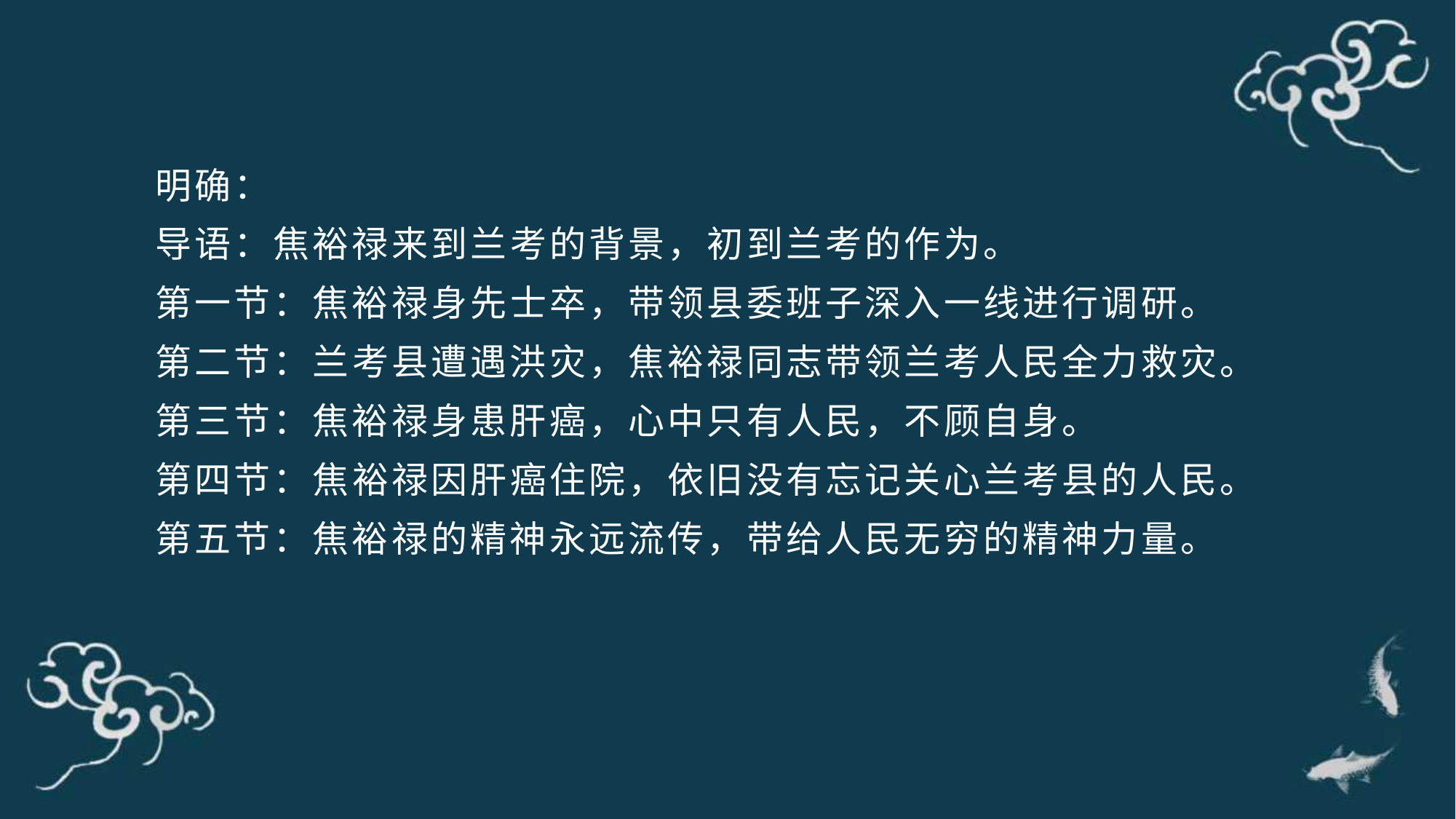

明确：
导语：焦裕禄来到兰考的背景，初到兰考的作为。
第一节：焦裕禄身先士卒，带领县委班子深入一线进行调研。
第二节：兰考县遭遇洪灾，焦裕禄同志带领兰考人民全力救灾。
第三节：焦裕禄身患肝癌，心中只有人民，不顾自身。
第四节：焦裕禄因肝癌住院，依旧没有忘记关心兰考县的人民。
第五节：焦裕禄的精神永远流传，带给人民无穷的精神力量。